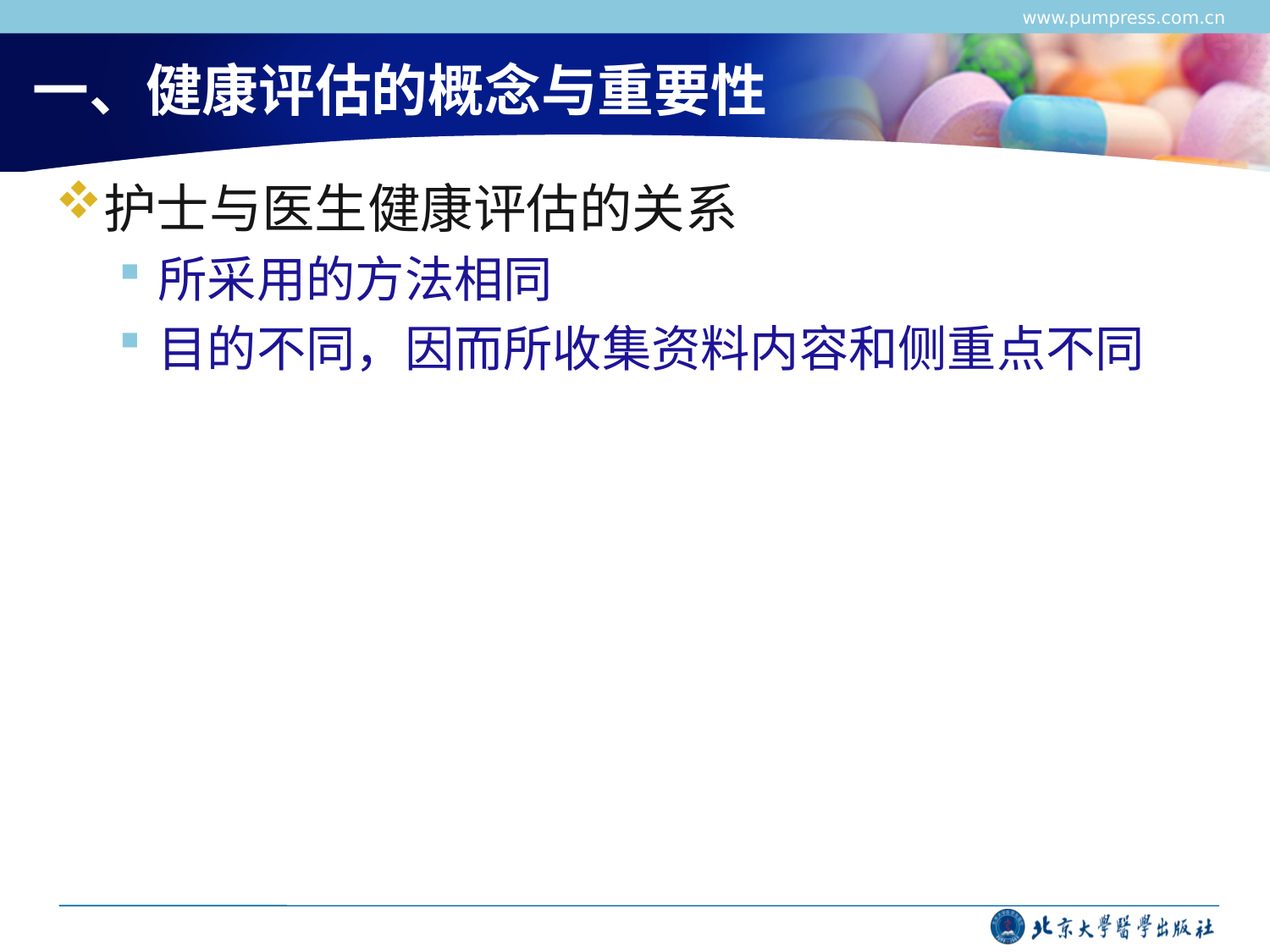

www.pumpress.com.cn
# 一、健康评估的概念与重要性
护士与医生健康评估的关系
所采用的方法相同
目的不同，因而所收集资料内容和侧重点不同